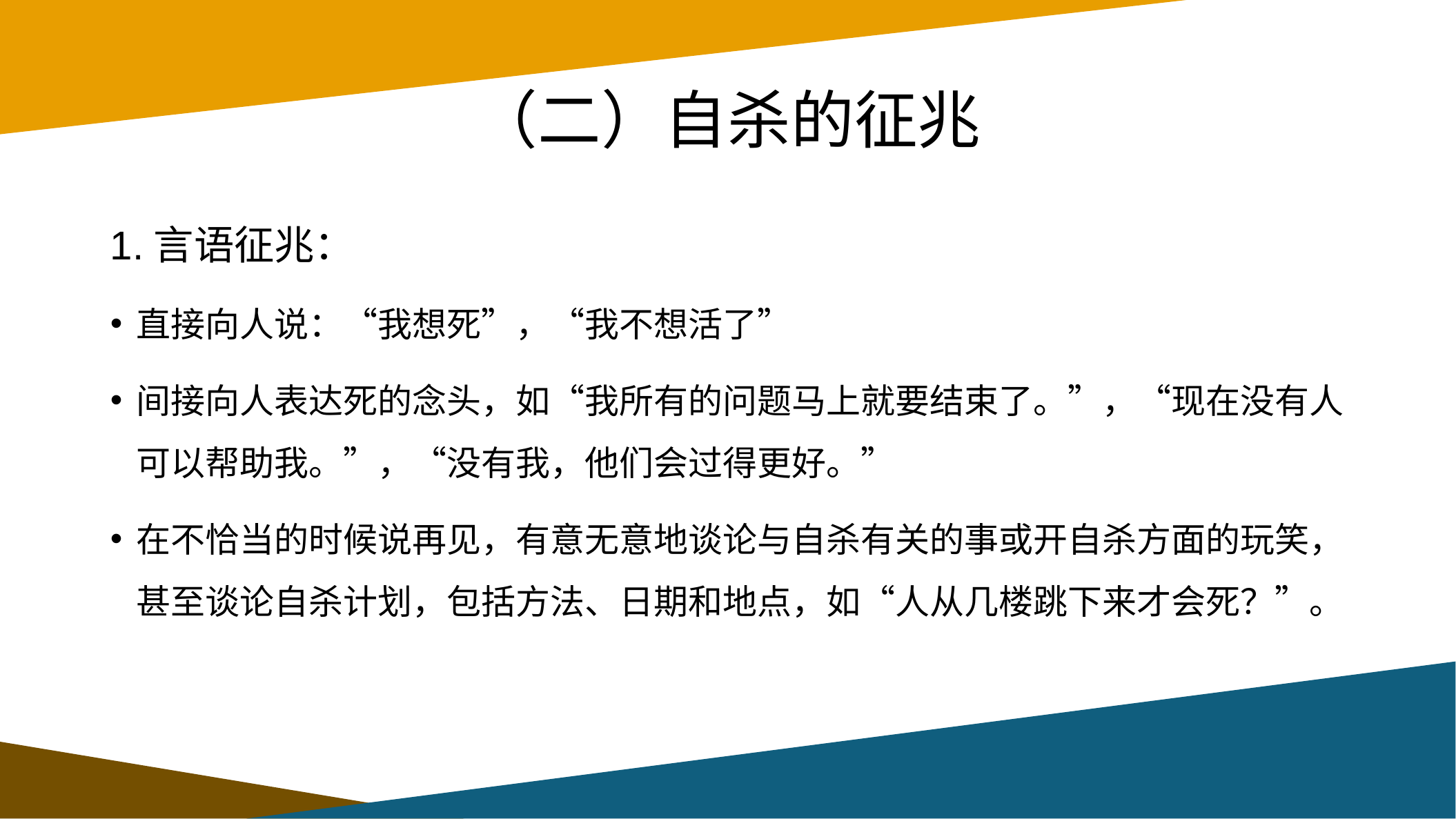

# （二）自杀的征兆
1.言语征兆：
直接向人说：“我想死”，“我不想活了”
间接向人表达死的念头，如“我所有的问题马上就要结束了。”，“现在没有人可以帮助我。”，“没有我，他们会过得更好。”
在不恰当的时候说再见，有意无意地谈论与自杀有关的事或开自杀方面的玩笑，甚至谈论自杀计划，包括方法、日期和地点，如“人从几楼跳下来才会死？”。